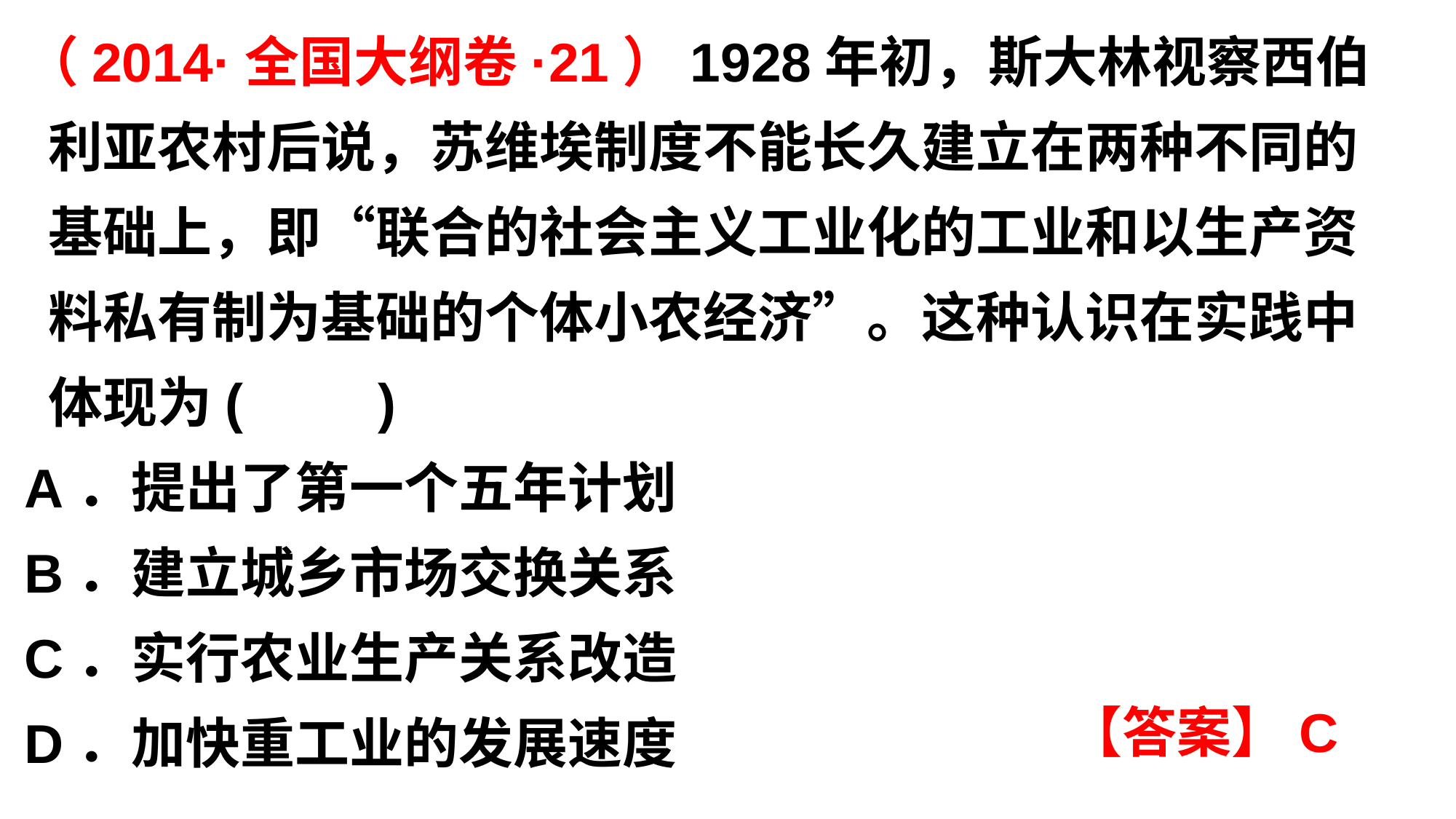

（2014·全国大纲卷·21）1928年初，斯大林视察西伯利亚农村后说，苏维埃制度不能长久建立在两种不同的基础上，即“联合的社会主义工业化的工业和以生产资料私有制为基础的个体小农经济”。这种认识在实践中体现为(　　)
A．提出了第一个五年计划
B．建立城乡市场交换关系
C．实行农业生产关系改造
D．加快重工业的发展速度
【答案】C